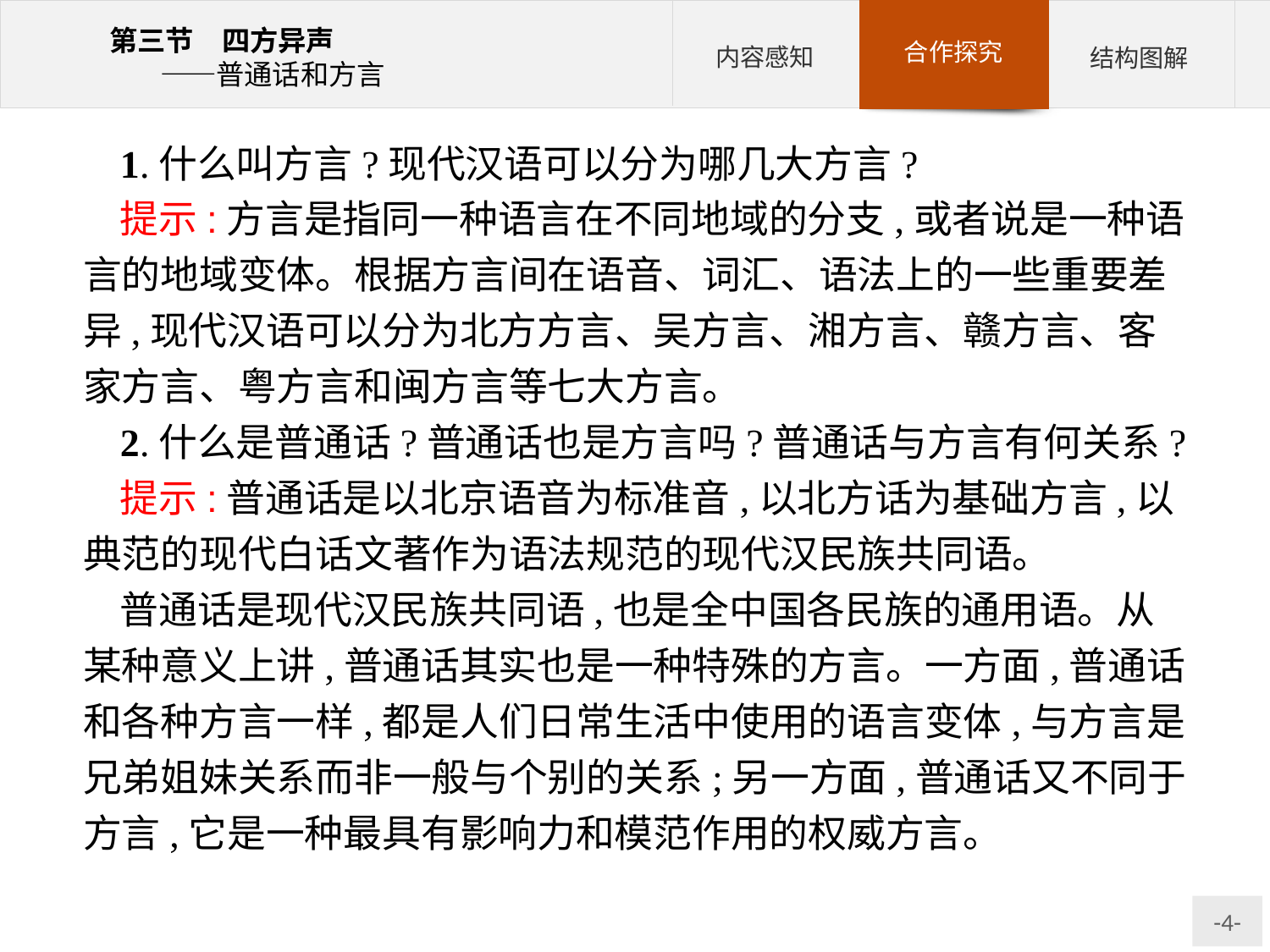

1.什么叫方言?现代汉语可以分为哪几大方言?
提示:方言是指同一种语言在不同地域的分支,或者说是一种语言的地域变体。根据方言间在语音、词汇、语法上的一些重要差异,现代汉语可以分为北方方言、吴方言、湘方言、赣方言、客家方言、粤方言和闽方言等七大方言。
2.什么是普通话?普通话也是方言吗?普通话与方言有何关系?
提示:普通话是以北京语音为标准音,以北方话为基础方言,以典范的现代白话文著作为语法规范的现代汉民族共同语。
普通话是现代汉民族共同语,也是全中国各民族的通用语。从某种意义上讲,普通话其实也是一种特殊的方言。一方面,普通话和各种方言一样,都是人们日常生活中使用的语言变体,与方言是兄弟姐妹关系而非一般与个别的关系;另一方面,普通话又不同于方言,它是一种最具有影响力和模范作用的权威方言。